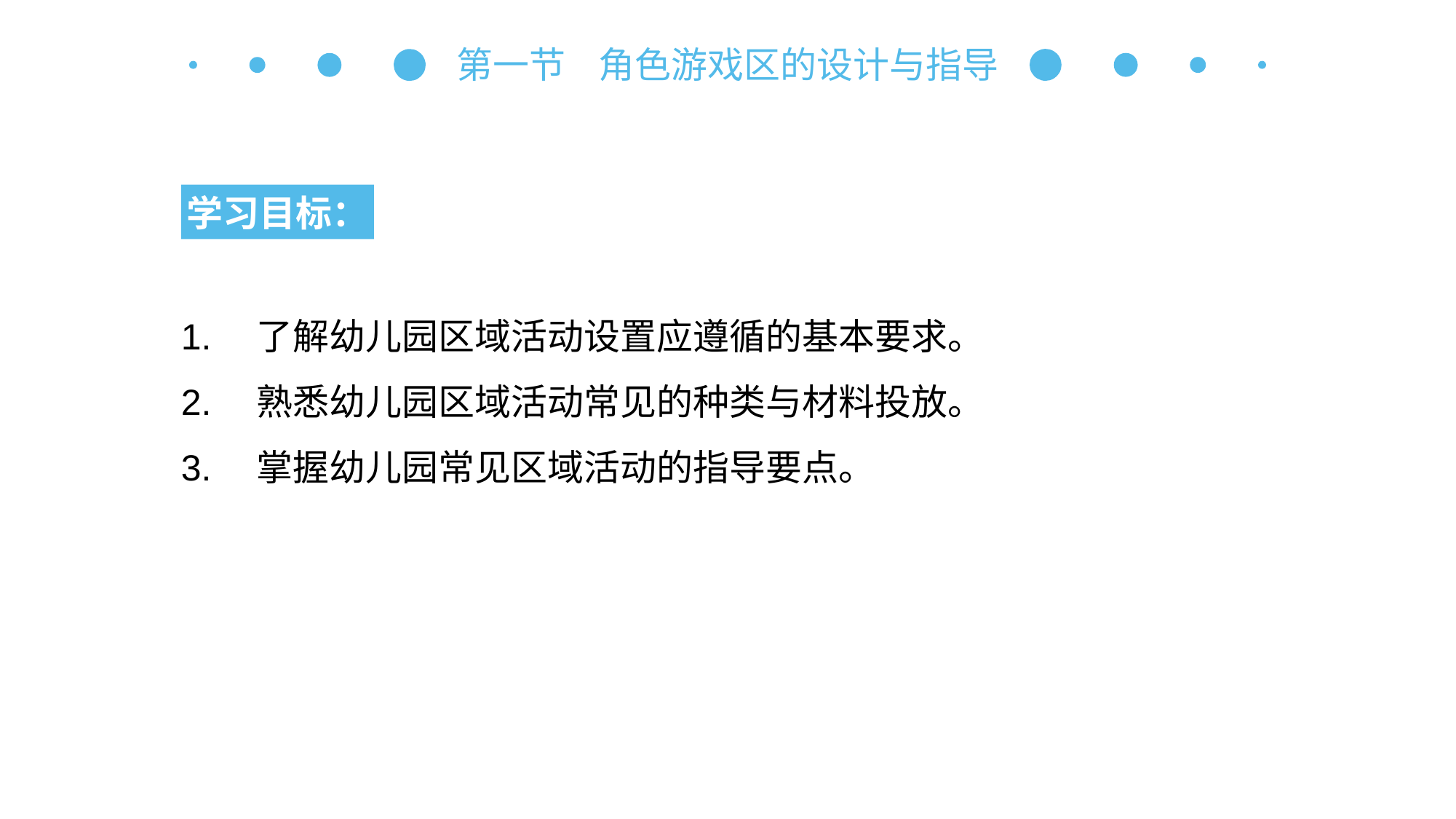

第一节    角色游戏区的设计与指导

学习目标：
1.　了解幼儿园区域活动设置应遵循的基本要求。
2.　熟悉幼儿园区域活动常见的种类与材料投放。
3.　掌握幼儿园常见区域活动的指导要点。